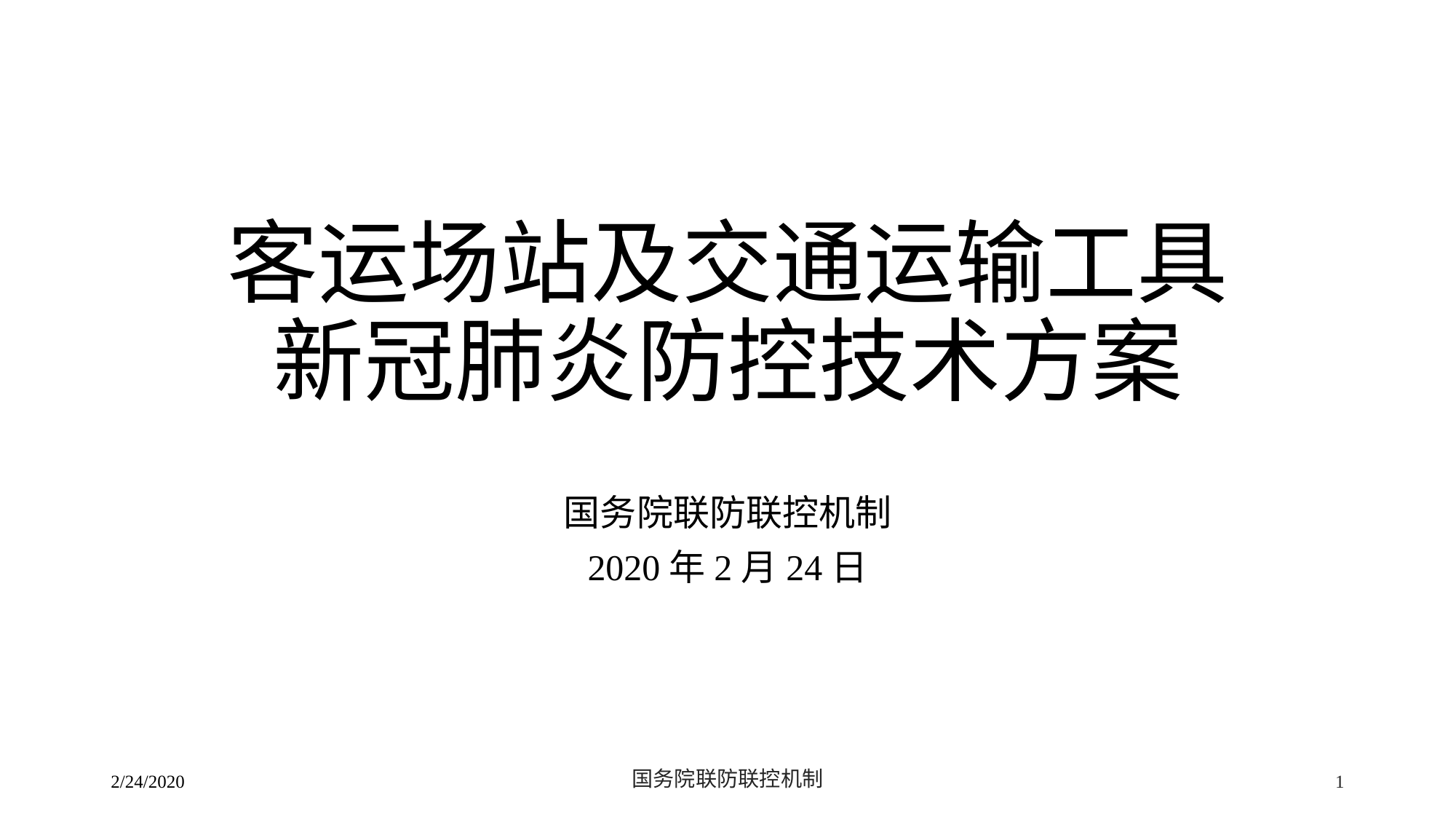

# 客运场站及交通运输工具新冠肺炎防控技术方案

国务院联防联控机制
2020年2月24日
2/24/2020
国务院联防联控机制
1